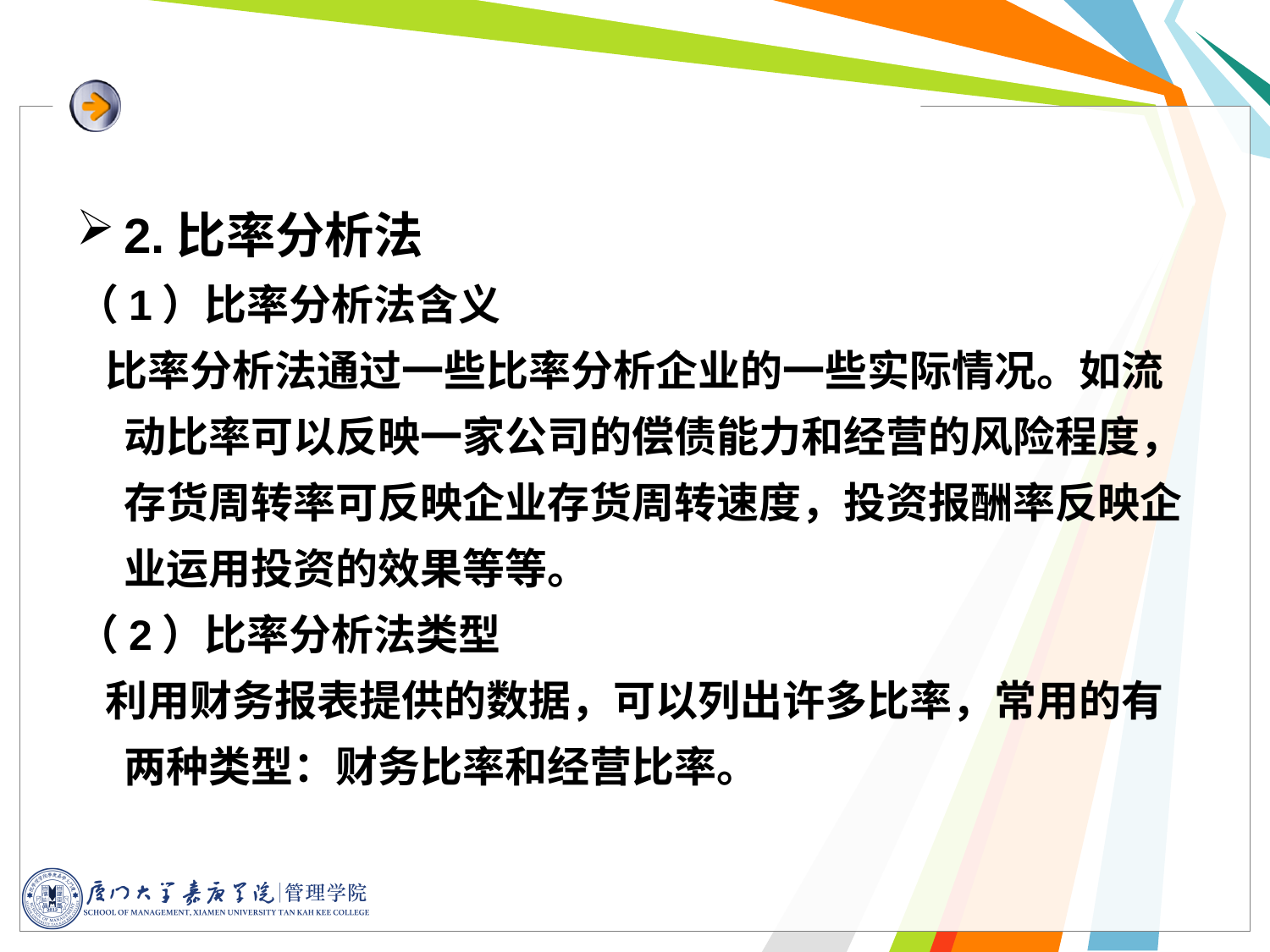

#
2.比率分析法
（1）比率分析法含义
  比率分析法通过一些比率分析企业的一些实际情况。如流动比率可以反映一家公司的偿债能力和经营的风险程度，存货周转率可反映企业存货周转速度，投资报酬率反映企业运用投资的效果等等。
（2）比率分析法类型
  利用财务报表提供的数据，可以列出许多比率，常用的有两种类型：财务比率和经营比率。